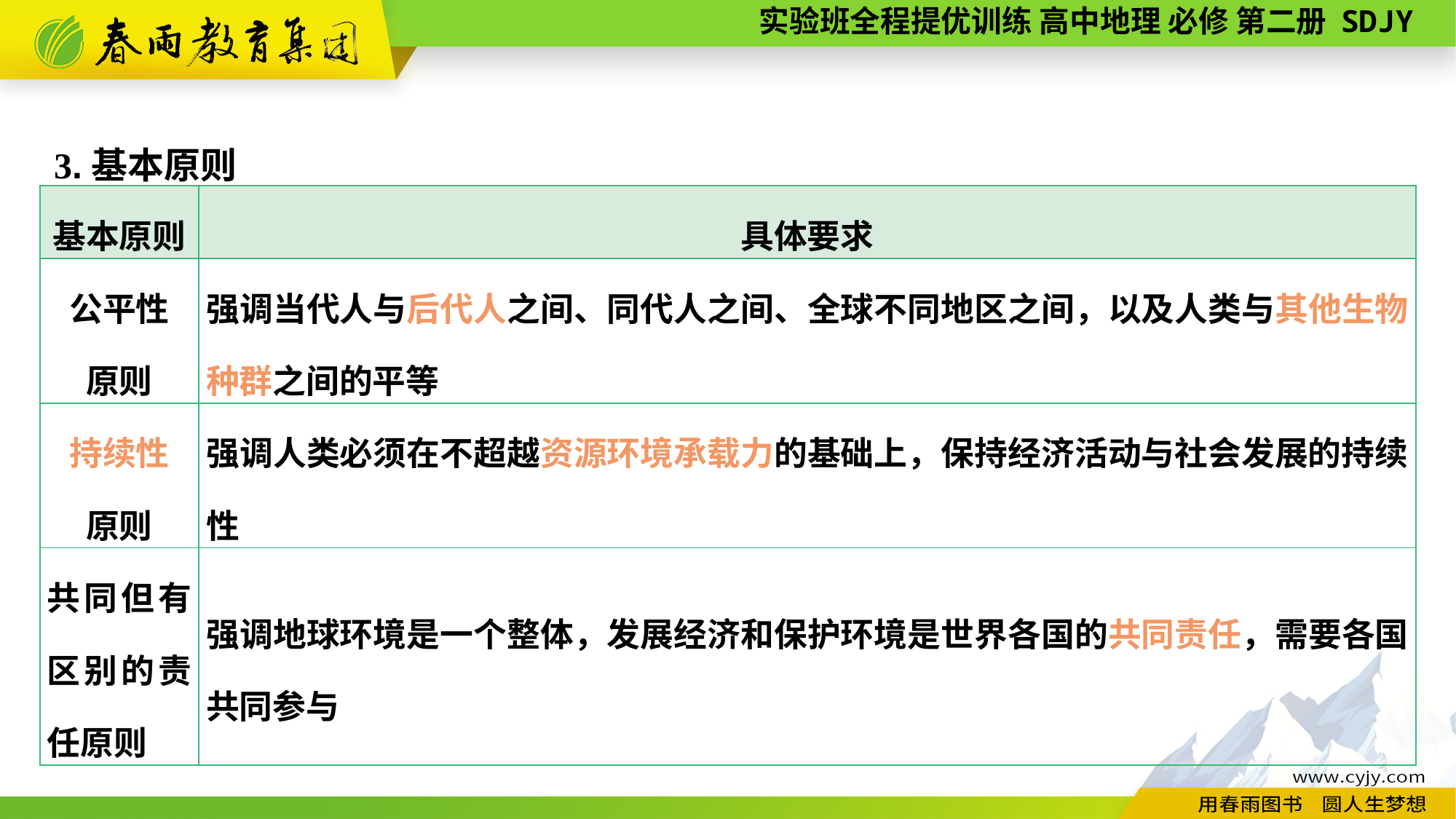

3.基本原则
| 基本原则 | 具体要求 |
| --- | --- |
| 公平性 原则 | 强调当代人与后代人之间、同代人之间、全球不同地区之间，以及人类与其他生物种群之间的平等 |
| 持续性 原则 | 强调人类必须在不超越资源环境承载力的基础上，保持经济活动与社会发展的持续性 |
| 共同但有区别的责任原则 | 强调地球环境是一个整体，发展经济和保护环境是世界各国的共同责任，需要各国共同参与 |